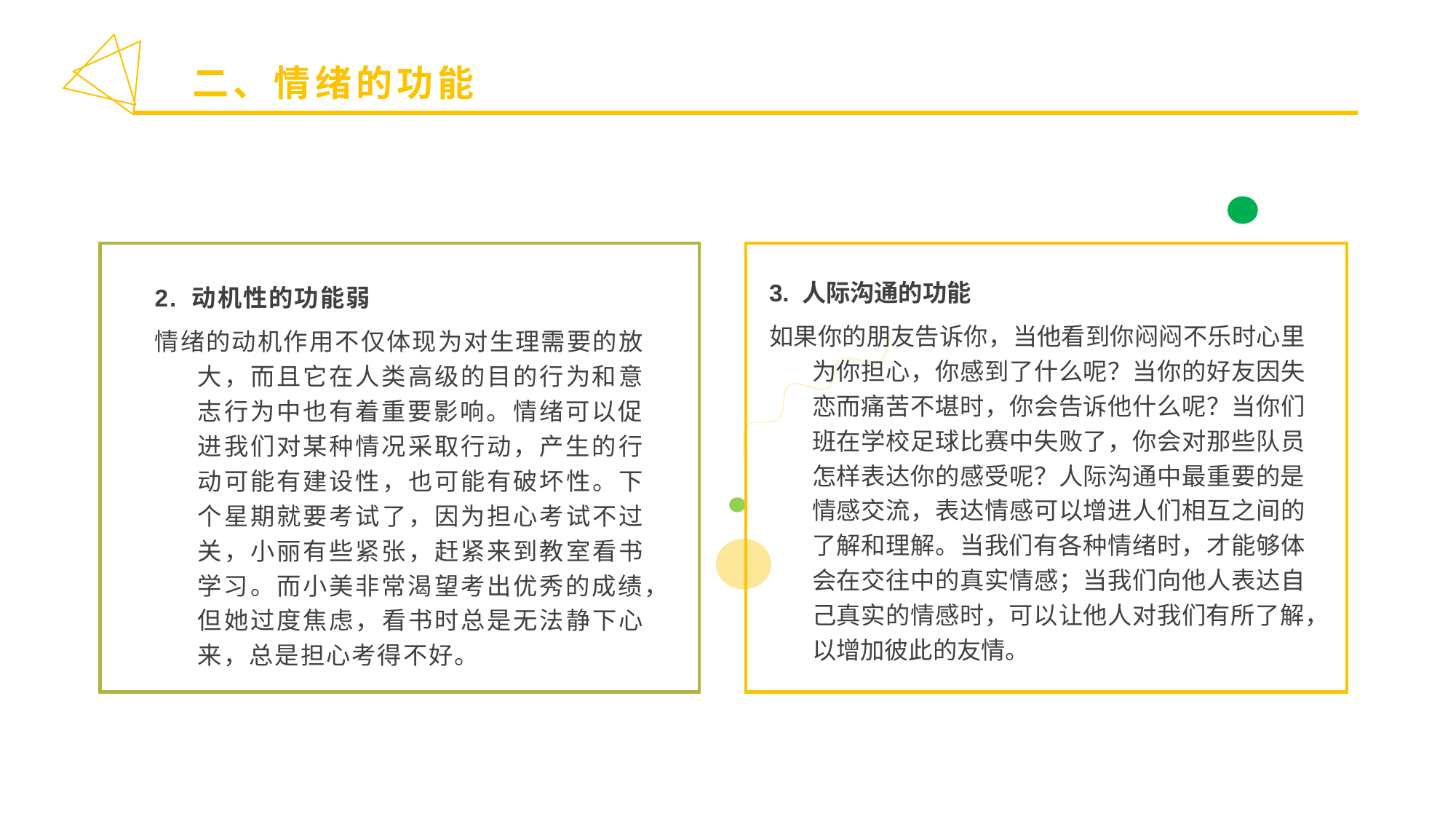

二、情绪的功能

3. 人际沟通的功能
如果你的朋友告诉你，当他看到你闷闷不乐时心里为你担心，你感到了什么呢？当你的好友因失恋而痛苦不堪时，你会告诉他什么呢？当你们班在学校足球比赛中失败了，你会对那些队员怎样表达你的感受呢？人际沟通中最重要的是情感交流，表达情感可以增进人们相互之间的了解和理解。当我们有各种情绪时，才能够体会在交往中的真实情感；当我们向他人表达自己真实的情感时，可以让他人对我们有所了解，以增加彼此的友情。
2. 动机性的功能弱
情绪的动机作用不仅体现为对生理需要的放大，而且它在人类高级的目的行为和意志行为中也有着重要影响。情绪可以促进我们对某种情况采取行动，产生的行动可能有建设性，也可能有破坏性。下个星期就要考试了，因为担心考试不过关，小丽有些紧张，赶紧来到教室看书学习。而小美非常渴望考出优秀的成绩，但她过度焦虑，看书时总是无法静下心来，总是担心考得不好。